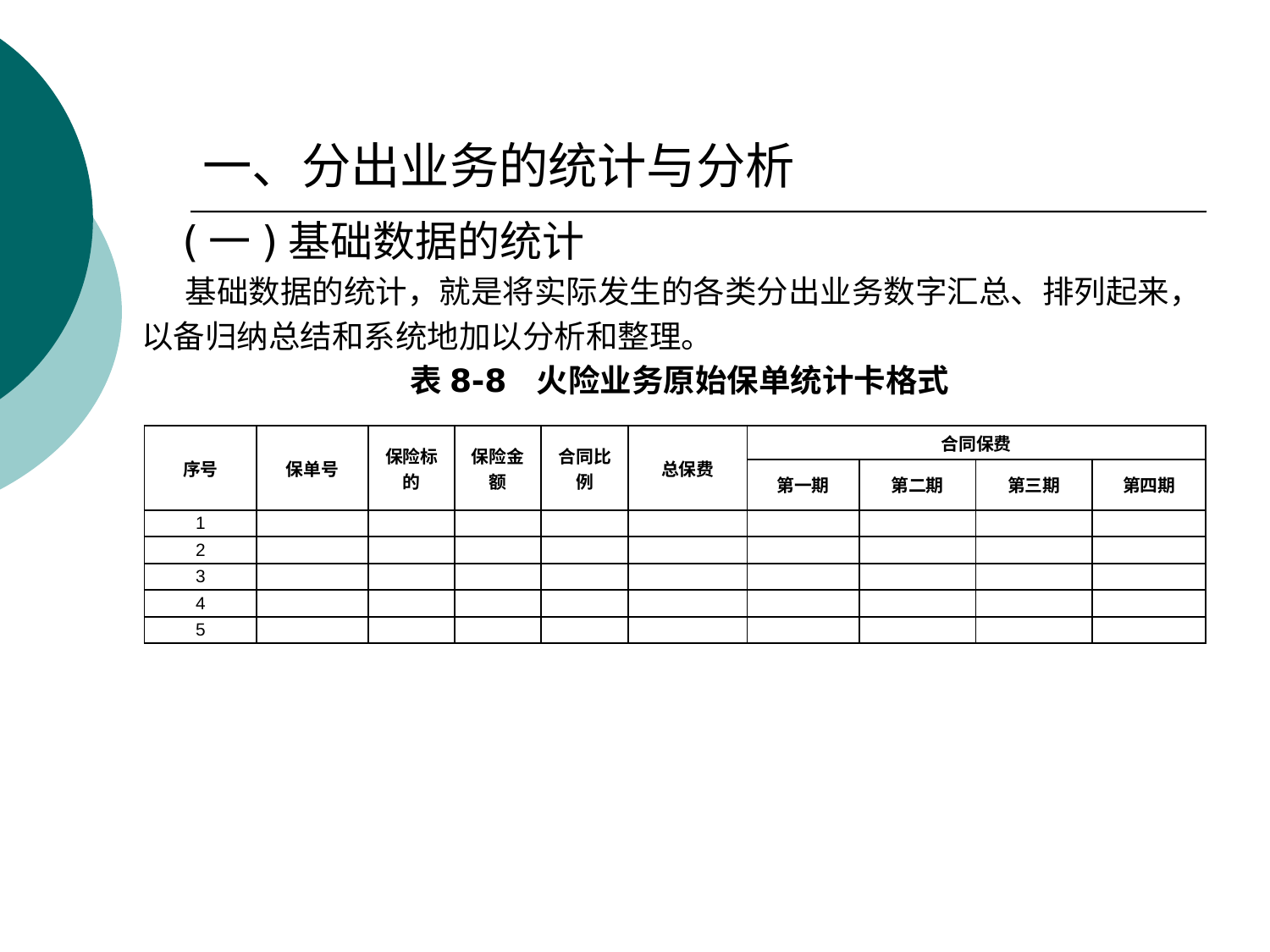

# 一、分出业务的统计与分析
   (一)基础数据的统计
     基础数据的统计，就是将实际发生的各类分出业务数字汇总、排列起来，
以备归纳总结和系统地加以分析和整理。
表8-8  火险业务原始保单统计卡格式
| 序号 | 保单号 | 保险标的 | 保险金额 | 合同比例 | 总保费 | 合同保费 |  |  |  |
| --- | --- | --- | --- | --- | --- | --- | --- | --- | --- |
|  |  |  |  |  |  | 第一期 | 第二期 | 第三期 | 第四期 |
| 1 |  |  |  |  |  |  |  |  |  |
| 2 |  |  |  |  |  |  |  |  |  |
| 3 |  |  |  |  |  |  |  |  |  |
| 4 |  |  |  |  |  |  |  |  |  |
| 5 |  |  |  |  |  |  |  |  |  |